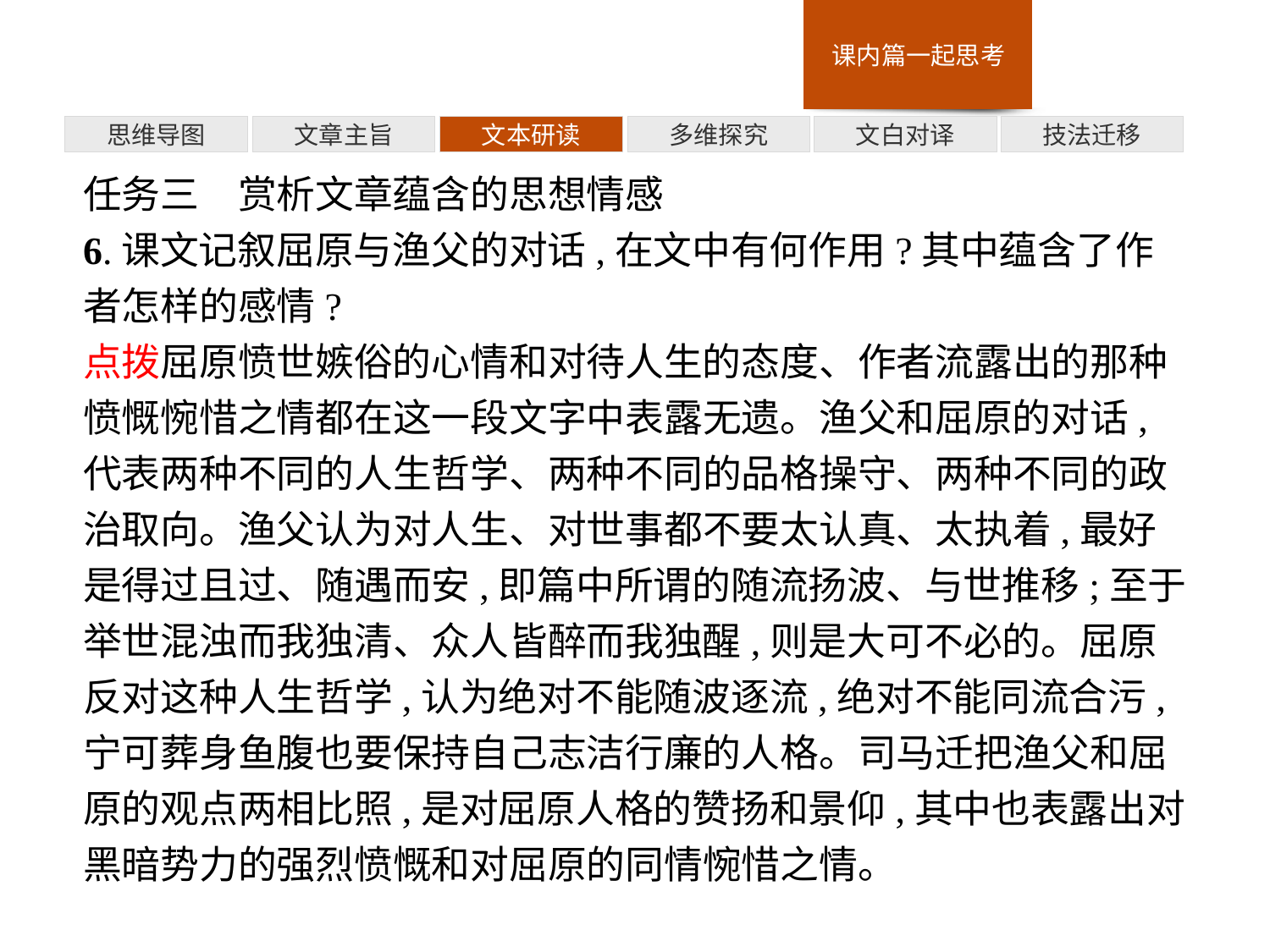

多维探究
思维导图
文章主旨
文本研读
文白对译
技法迁移
任务三　赏析文章蕴含的思想情感
6.课文记叙屈原与渔父的对话,在文中有何作用?其中蕴含了作者怎样的感情?
点拨屈原愤世嫉俗的心情和对待人生的态度、作者流露出的那种愤慨惋惜之情都在这一段文字中表露无遗。渔父和屈原的对话,代表两种不同的人生哲学、两种不同的品格操守、两种不同的政治取向。渔父认为对人生、对世事都不要太认真、太执着,最好是得过且过、随遇而安,即篇中所谓的随流扬波、与世推移;至于举世混浊而我独清、众人皆醉而我独醒,则是大可不必的。屈原反对这种人生哲学,认为绝对不能随波逐流,绝对不能同流合污,宁可葬身鱼腹也要保持自己志洁行廉的人格。司马迁把渔父和屈原的观点两相比照,是对屈原人格的赞扬和景仰,其中也表露出对黑暗势力的强烈愤慨和对屈原的同情惋惜之情。